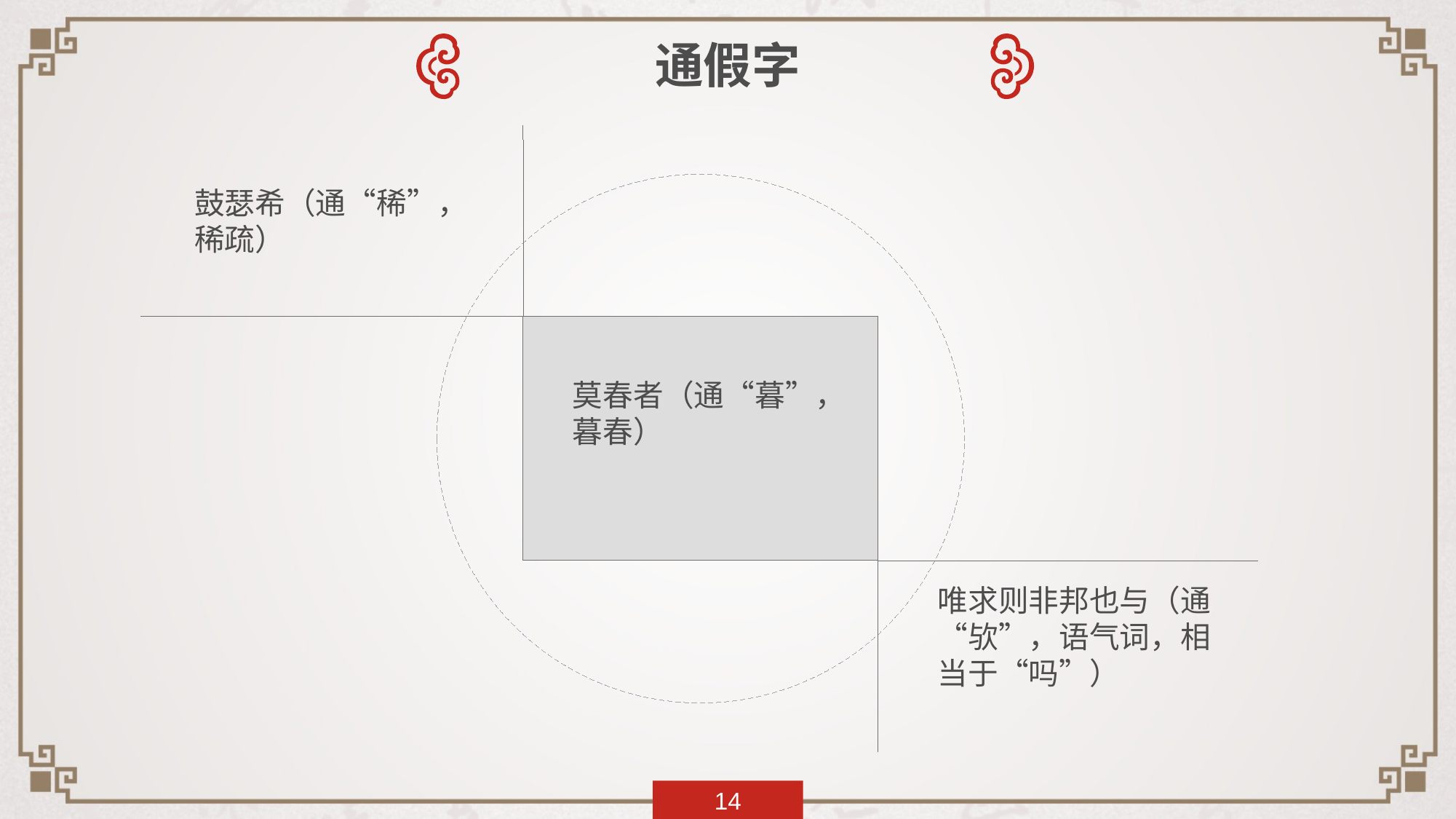

通假字

鼓瑟希（通“稀”，稀疏）

莫春者（通“暮”，暮春）

唯求则非邦也与（通“欤”，语气词，相当于“吗”）